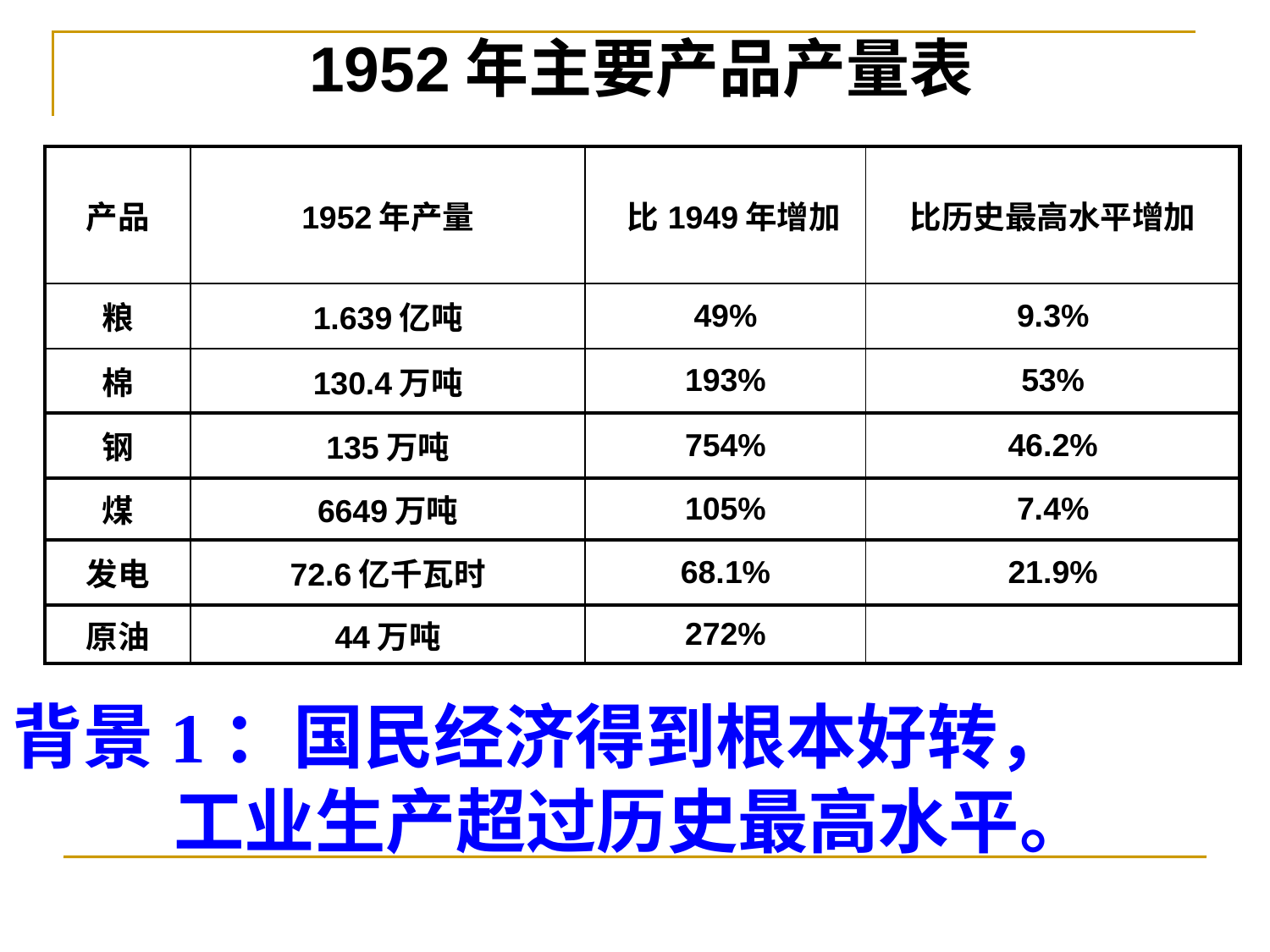

1952年主要产品产量表
| 产品 | 1952年产量 | 比1949年增加 | 比历史最高水平增加 |
| --- | --- | --- | --- |
| 粮 | 1.639亿吨 | 49% | 9.3% |
| 棉 | 130.4万吨 | 193% | 53% |
| 钢 | 135万吨 | 754% | 46.2% |
| 煤 | 6649万吨 | 105% | 7.4% |
| 发电 | 72.6亿千瓦时 | 68.1% | 21.9% |
| 原油 | 44万吨 | 272% |  |
背景1：国民经济得到根本好转，
         工业生产超过历史最高水平。